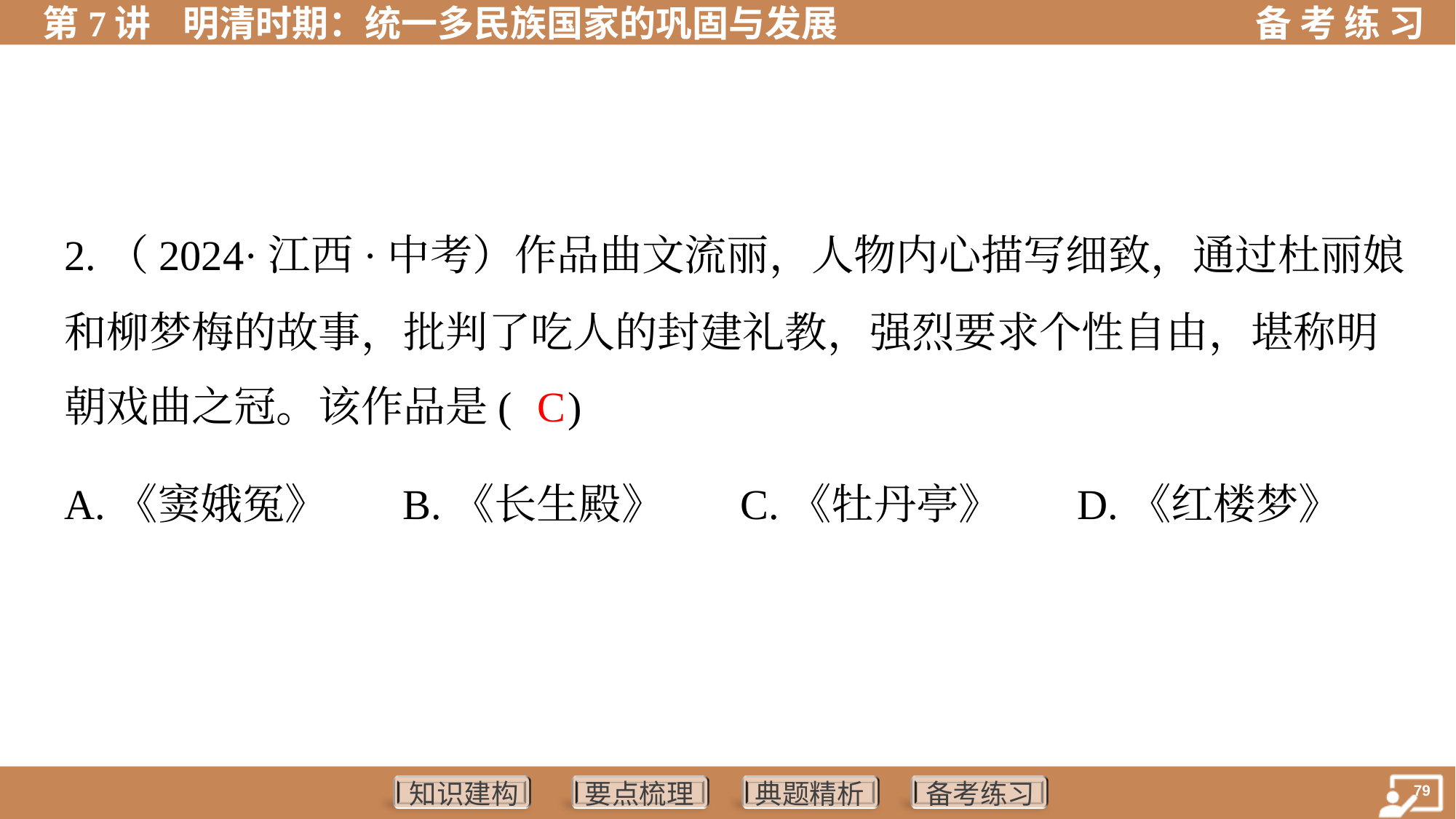

2.（2024·江西·中考）作品曲文流丽，人物内心描写细致，通过杜丽娘
和柳梦梅的故事，批判了吃人的封建礼教，强烈要求个性自由，堪称明
朝戏曲之冠。该作品是(     )
C
A.《窦娥冤》	B.《长生殿》	C.《牡丹亭》	D.《红楼梦》